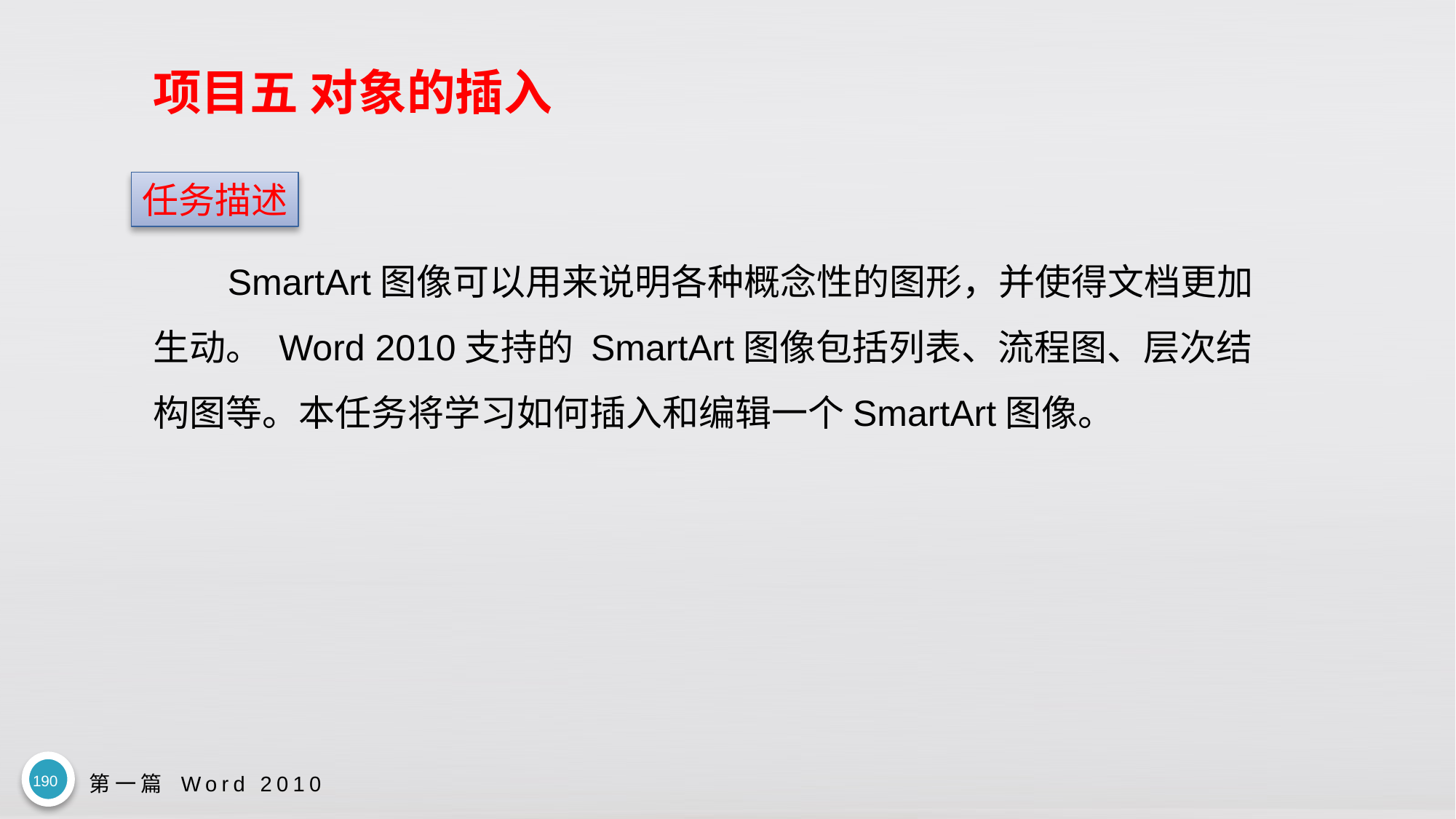

# 项目五 对象的插入
任务描述
SmartArt图像可以用来说明各种概念性的图形，并使得文档更加生动。 Word 2010支持的 SmartArt图像包括列表、流程图、层次结构图等。本任务将学习如何插入和编辑一个SmartArt图像。
190